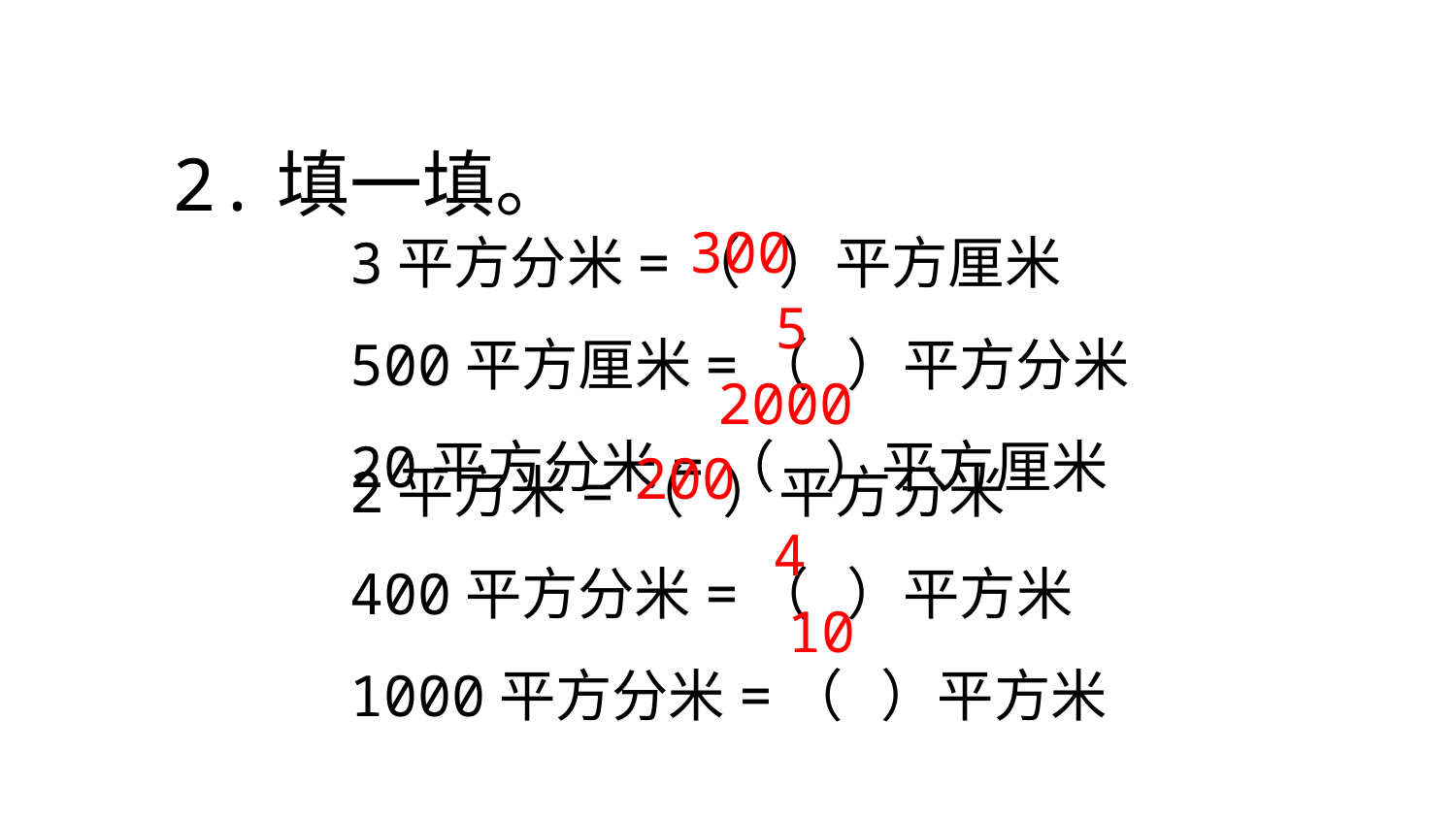

2.填一填。
3平方分米=（   ）平方厘米
500平方厘米=（   ）平方分米
20平方分米=（    ）平方厘米
300
5
2000
2平方米=（   ）平方分米
400平方分米=（   ）平方米
1000平方分米=（   ）平方米
200
4
10